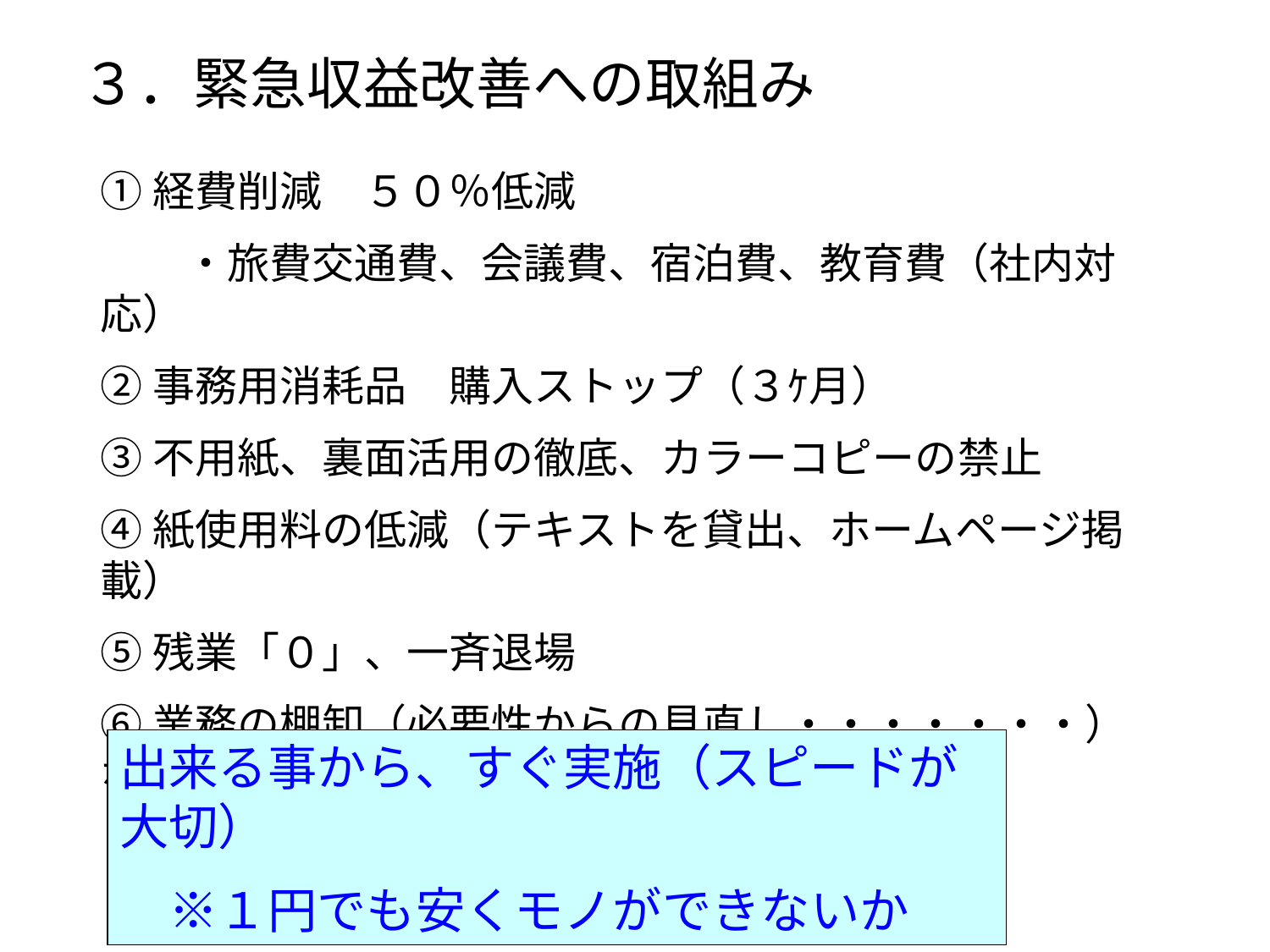

３．緊急収益改善への取組み
①経費削減　５０％低減
　　・旅費交通費、会議費、宿泊費、教育費（社内対応）
②事務用消耗品　購入ストップ（３ｹ月）
③不用紙、裏面活用の徹底、カラーコピーの禁止
④紙使用料の低減（テキストを貸出、ホームページ掲載）
⑤残業「０」、一斉退場
⑥業務の棚卸（必要性からの見直し・・・・・・・）など
出来る事から、すぐ実施（スピードが大切）
　※１円でも安くモノができないか